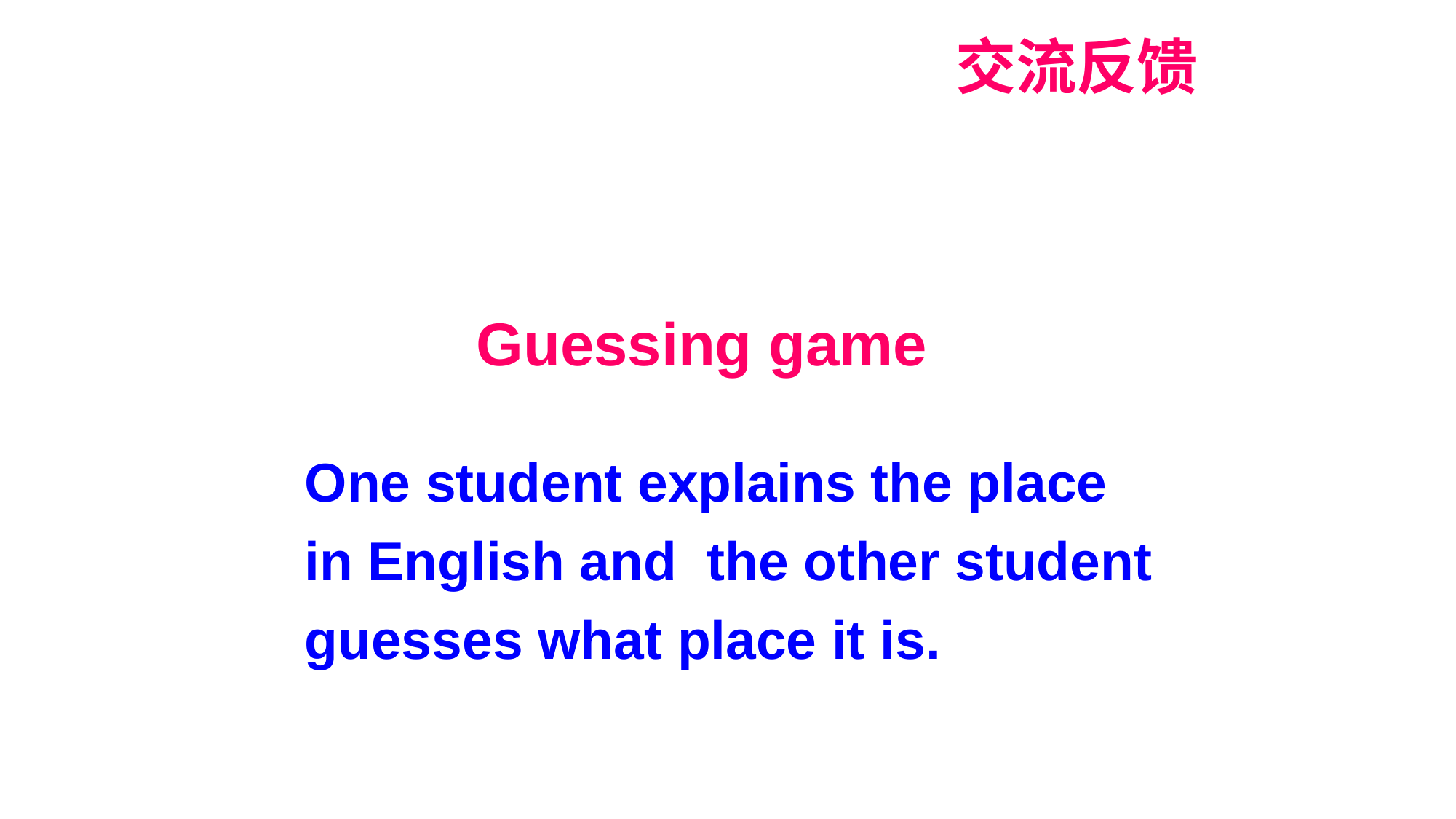

交流反馈
Guessing game
One student explains the place in English and  the other student guesses what place it is.